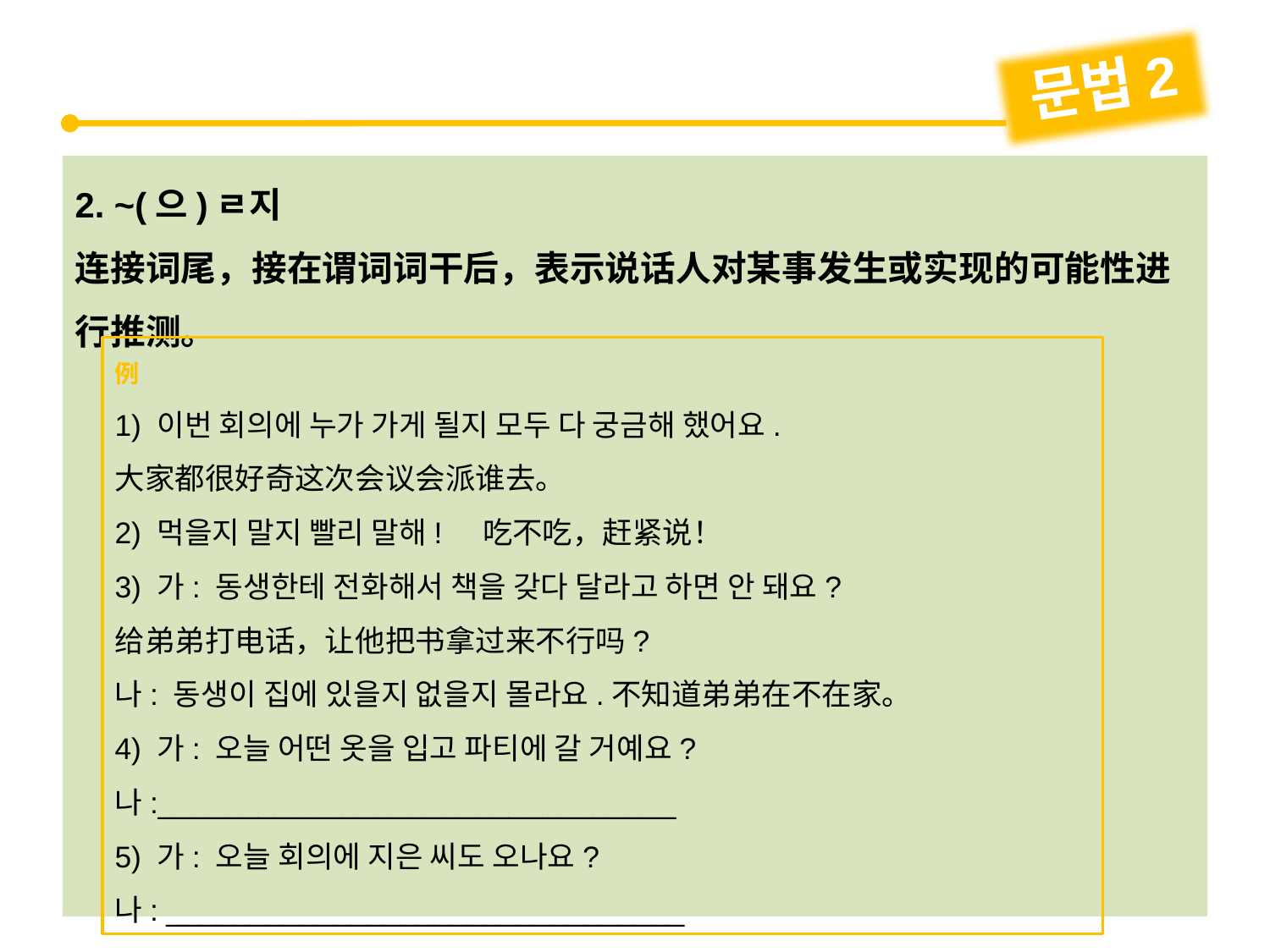

문법2
2. ~(으)ㄹ지
连接词尾，接在谓词词干后，表示说话人对某事发生或实现的可能性进行推测。

例
1) 이번 회의에 누가 가게 될지 모두 다 궁금해 했어요.
大家都很好奇这次会议会派谁去。
2) 먹을지 말지 빨리 말해!    吃不吃，赶紧说！
3) 가: 동생한테 전화해서 책을 갖다 달라고 하면 안 돼요?
给弟弟打电话，让他把书拿过来不行吗?
나: 동생이 집에 있을지 없을지 몰라요.不知道弟弟在不在家。
4) 가: 오늘 어떤 옷을 입고 파티에 갈 거예요?
나:_______________________________
5) 가: 오늘 회의에 지은 씨도 오나요?
나: _______________________________